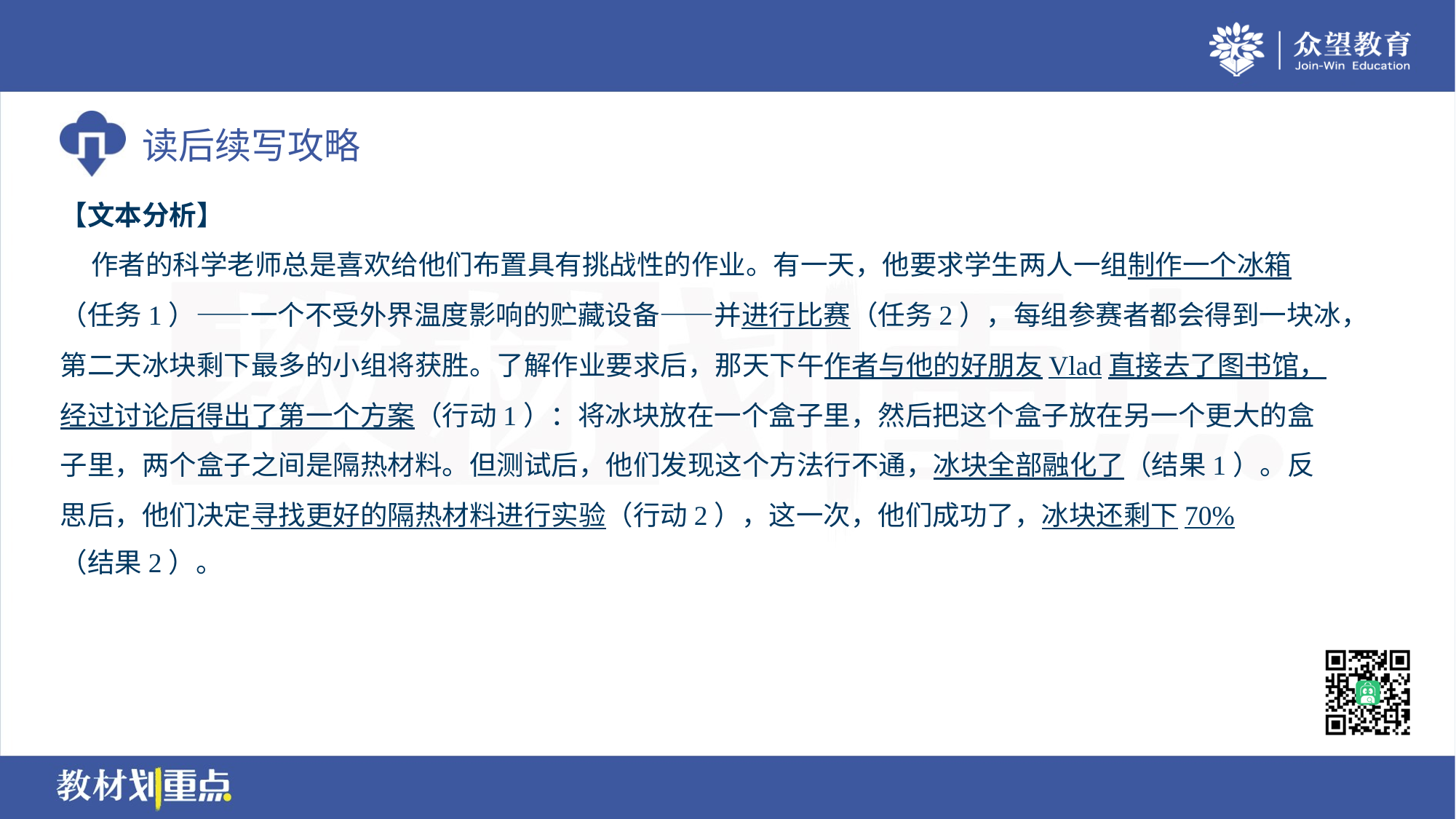

【文本分析】
    作者的科学老师总是喜欢给他们布置具有挑战性的作业。有一天，他要求学生两人一组制作一个冰箱
（任务1）——一个不受外界温度影响的贮藏设备——并进行比赛（任务2），每组参赛者都会得到一块冰，
第二天冰块剩下最多的小组将获胜。了解作业要求后，那天下午作者与他的好朋友Vlad直接去了图书馆，
经过讨论后得出了第一个方案（行动1）：将冰块放在一个盒子里，然后把这个盒子放在另一个更大的盒
子里，两个盒子之间是隔热材料。但测试后，他们发现这个方法行不通，冰块全部融化了（结果1）。反
思后，他们决定寻找更好的隔热材料进行实验（行动2），这一次，他们成功了，冰块还剩下70%
（结果2）。